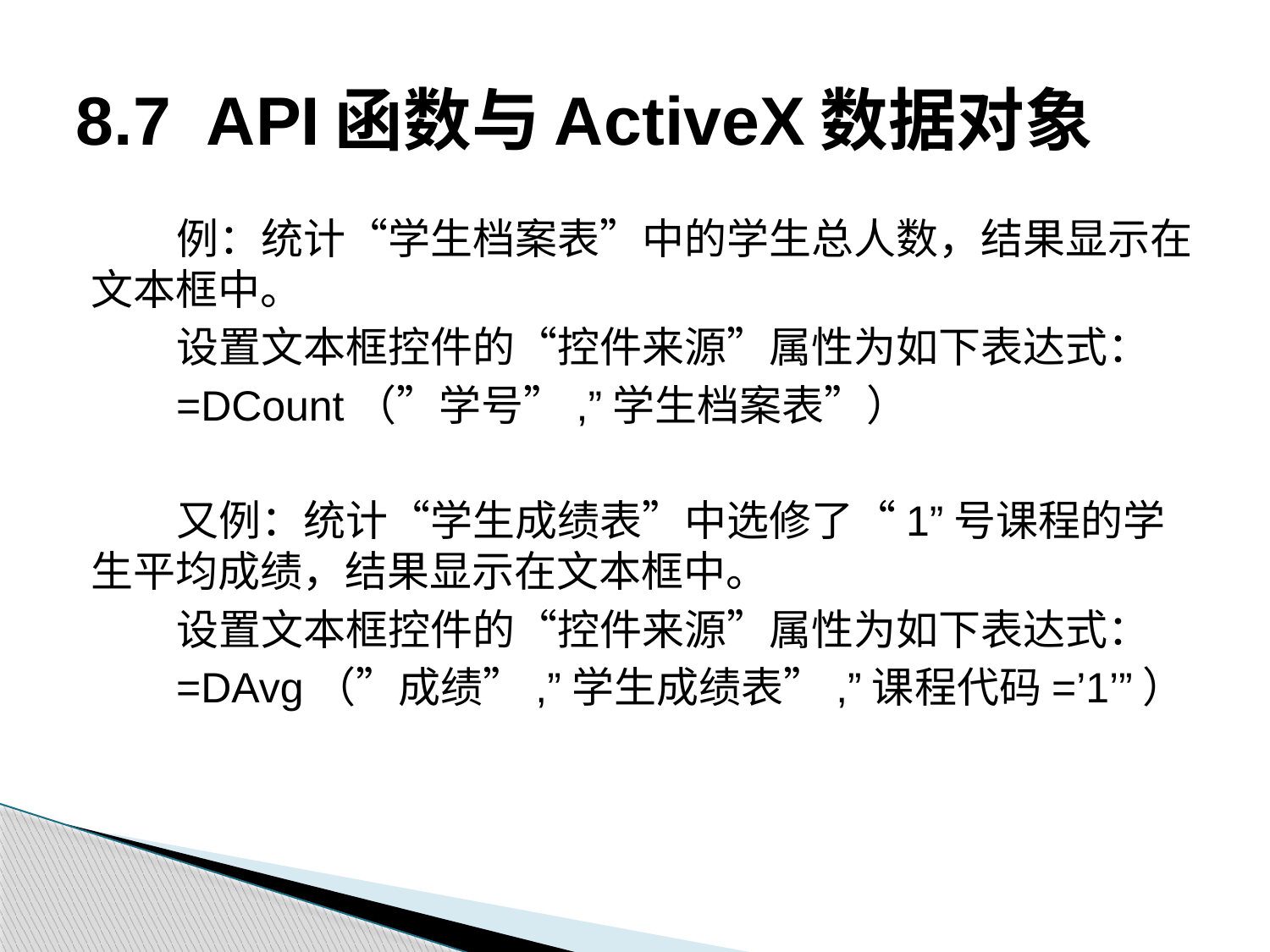

# 8.7  API函数与ActiveX数据对象
例：统计“学生档案表”中的学生总人数，结果显示在文本框中。
设置文本框控件的“控件来源”属性为如下表达式：
=DCount（”学号”,”学生档案表”）

又例：统计“学生成绩表”中选修了“1”号课程的学生平均成绩，结果显示在文本框中。
设置文本框控件的“控件来源”属性为如下表达式：
=DAvg（”成绩”,”学生成绩表”,”课程代码=’1’”）